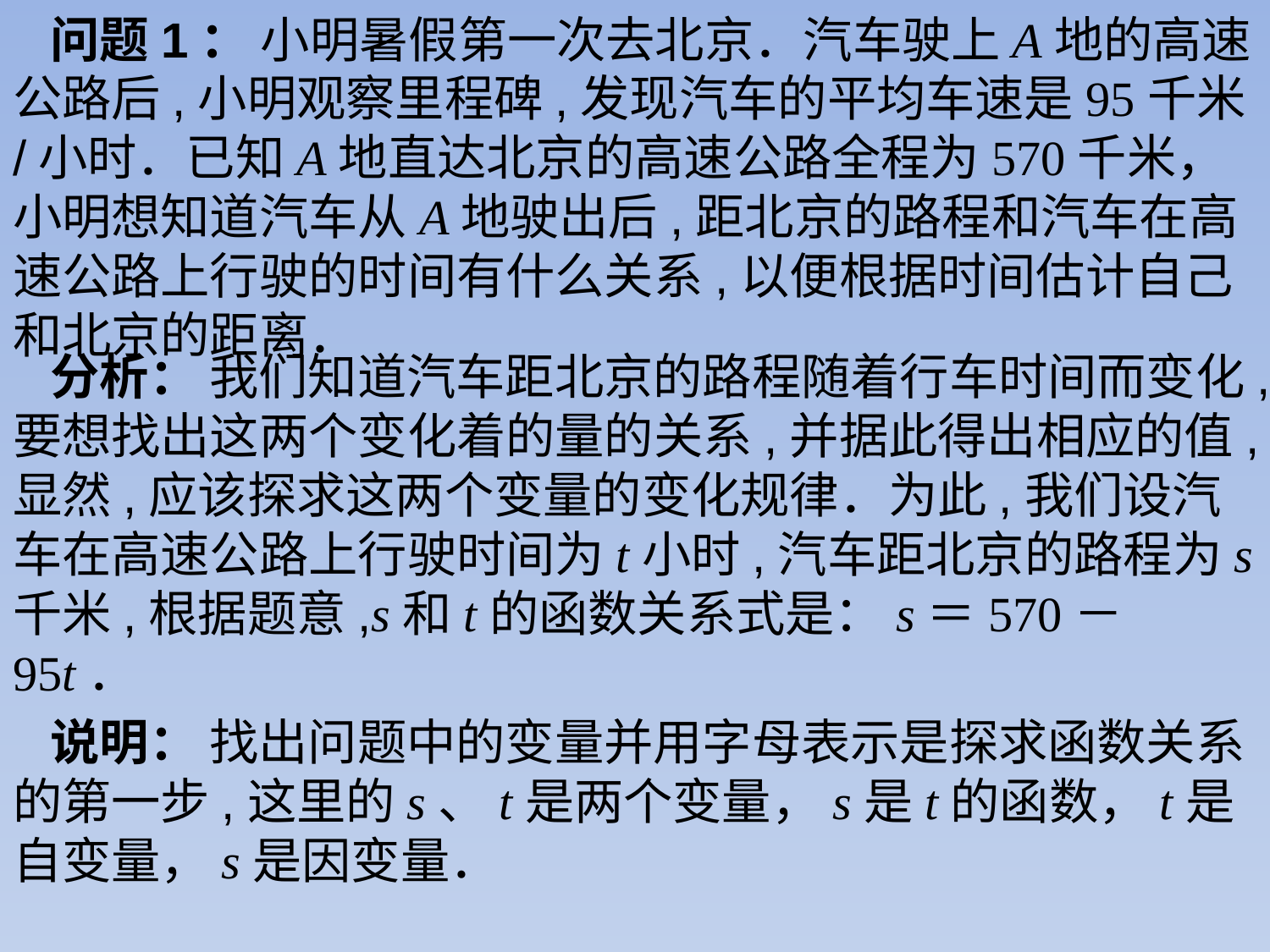

问题1： 小明暑假第一次去北京．汽车驶上A地的高速公路后,小明观察里程碑,发现汽车的平均车速是95千米/小时．已知A地直达北京的高速公路全程为570千米，小明想知道汽车从A地驶出后,距北京的路程和汽车在高速公路上行驶的时间有什么关系,以便根据时间估计自己和北京的距离．
分析： 我们知道汽车距北京的路程随着行车时间而变化,要想找出这两个变化着的量的关系,并据此得出相应的值,显然,应该探求这两个变量的变化规律．为此,我们设汽车在高速公路上行驶时间为t小时,汽车距北京的路程为s千米,根据题意,s和t的函数关系式是：s＝570－95t．
说明： 找出问题中的变量并用字母表示是探求函数关系的第一步,这里的s、t是两个变量，s是t的函数，t是自变量，s是因变量．